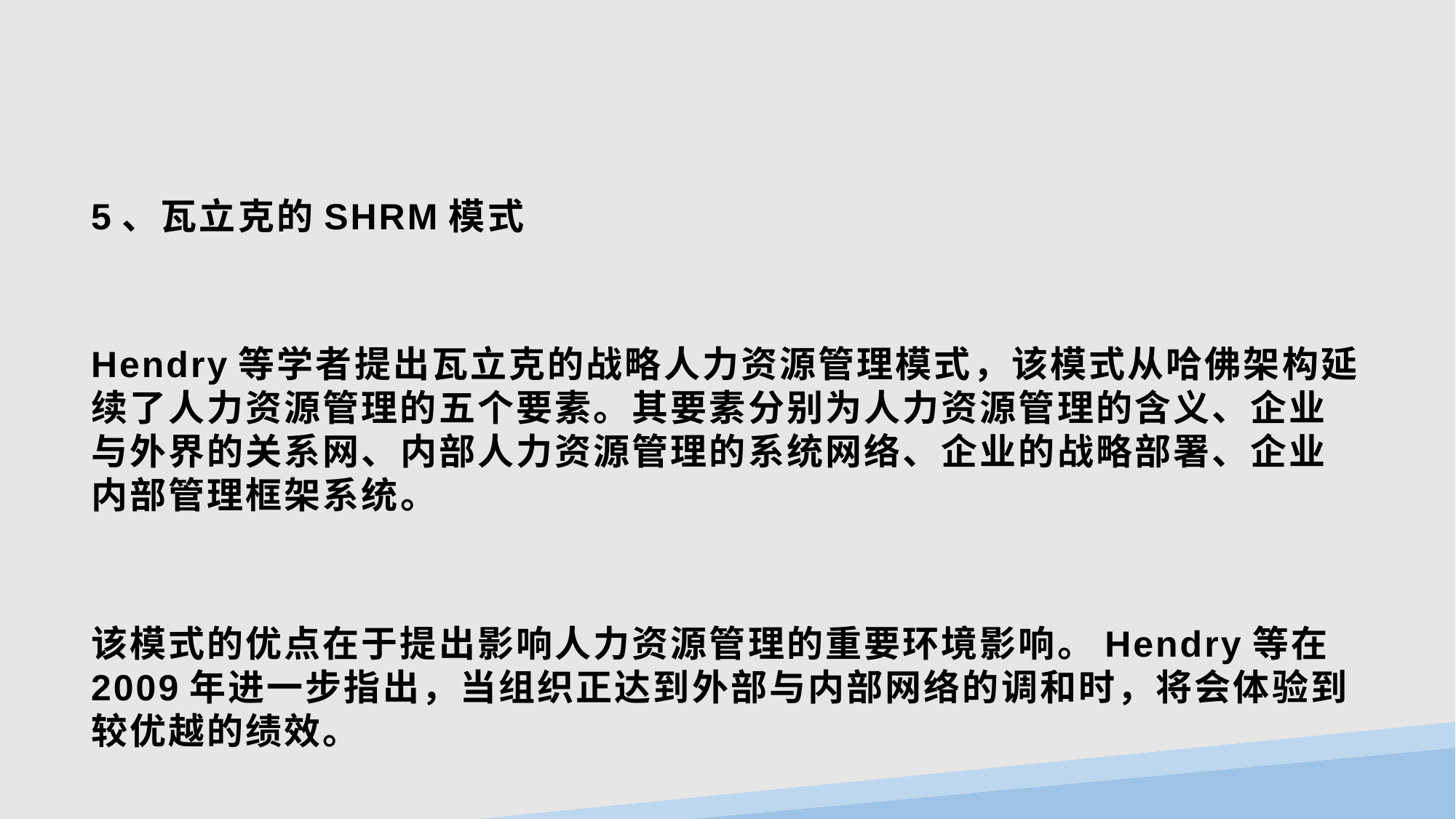

#

5、瓦立克的SHRM模式

Hendry等学者提出瓦立克的战略人力资源管理模式，该模式从哈佛架构延续了人力资源管理的五个要素。其要素分别为人力资源管理的含义、企业与外界的关系网、内部人力资源管理的系统网络、企业的战略部署、企业内部管理框架系统。

该模式的优点在于提出影响人力资源管理的重要环境影响。Hendry等在2009年进一步指出，当组织正达到外部与内部网络的调和时，将会体验到较优越的绩效。